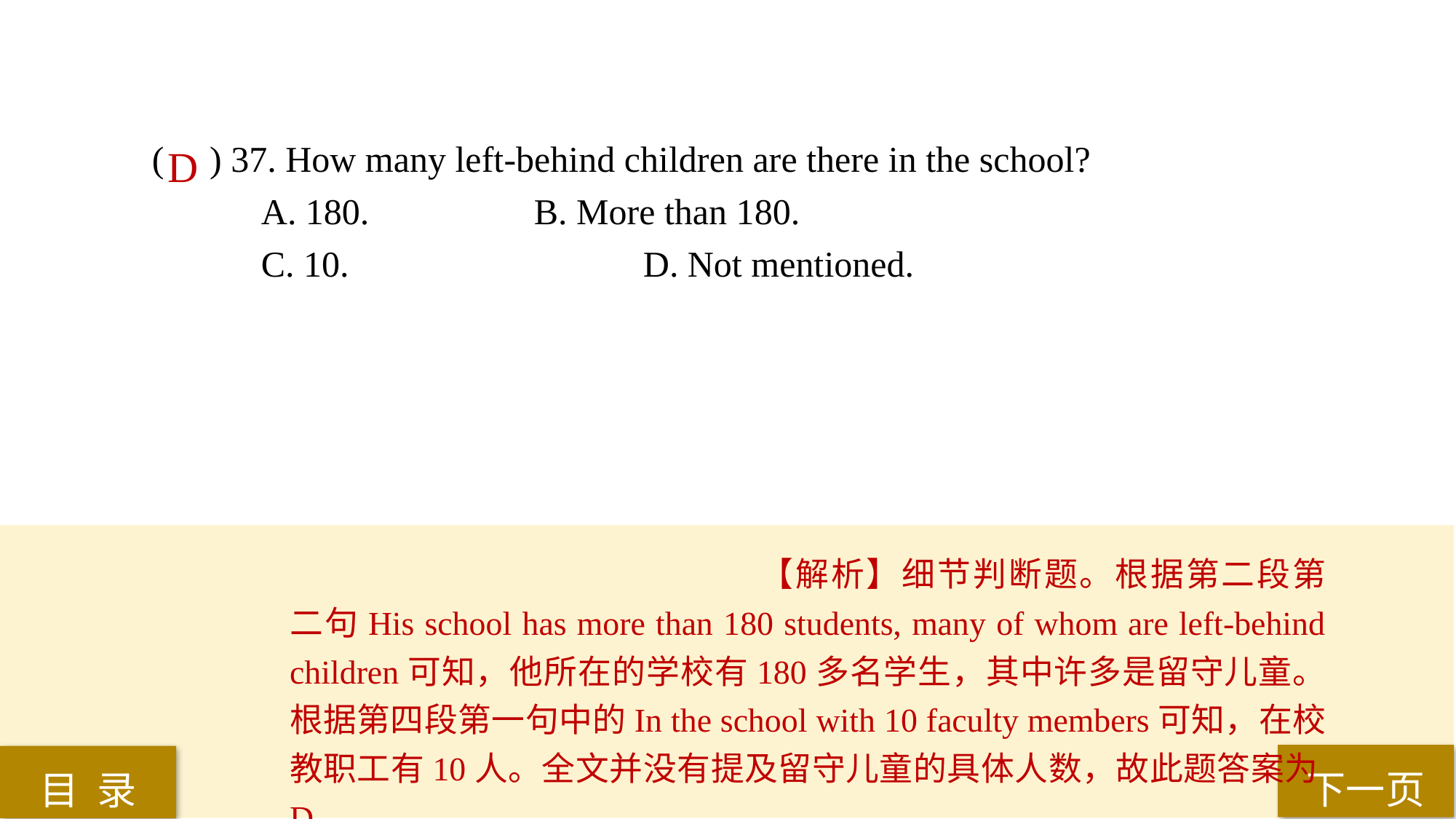

(     ) 37. How many left-behind children are there in the school?
A. 180. 		B. More than 180.
C. 10. 			D. Not mentioned.
D
【解析】细节判断题。根据第二段第二句His school has more than 180 students, many of whom are left-behind children可知，他所在的学校有180多名学生，其中许多是留守儿童。根据第四段第一句中的In the school with 10 faculty members可知，在校教职工有10人。全文并没有提及留守儿童的具体人数，故此题答案为D。